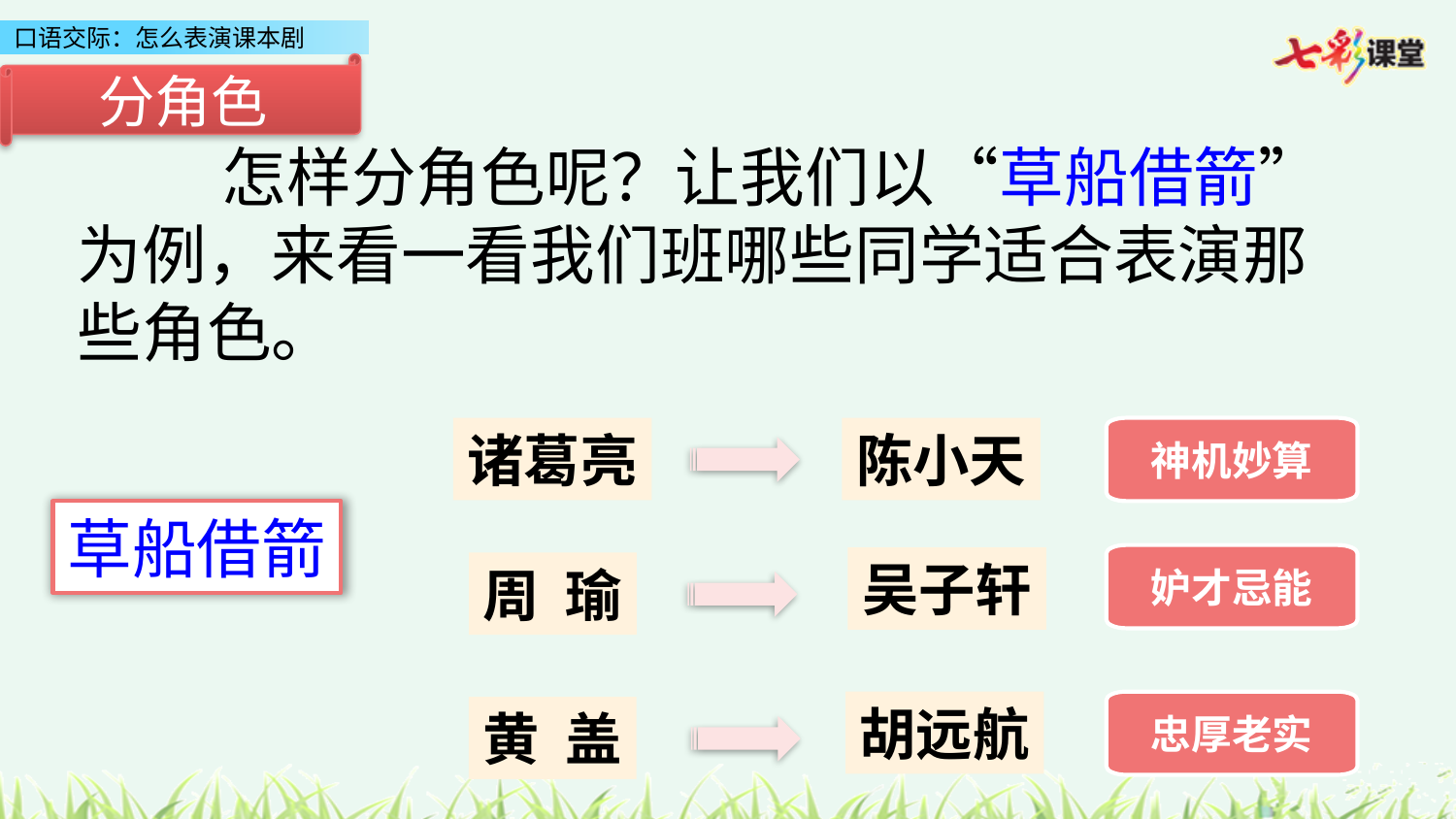

分角色
 怎样分角色呢？让我们以“草船借箭”为例，来看一看我们班哪些同学适合表演那些角色。
陈小天
诸葛亮
神机妙算

草船借箭
妒才忌能
吴子轩
周  瑜

胡远航
忠厚老实
黄  盖